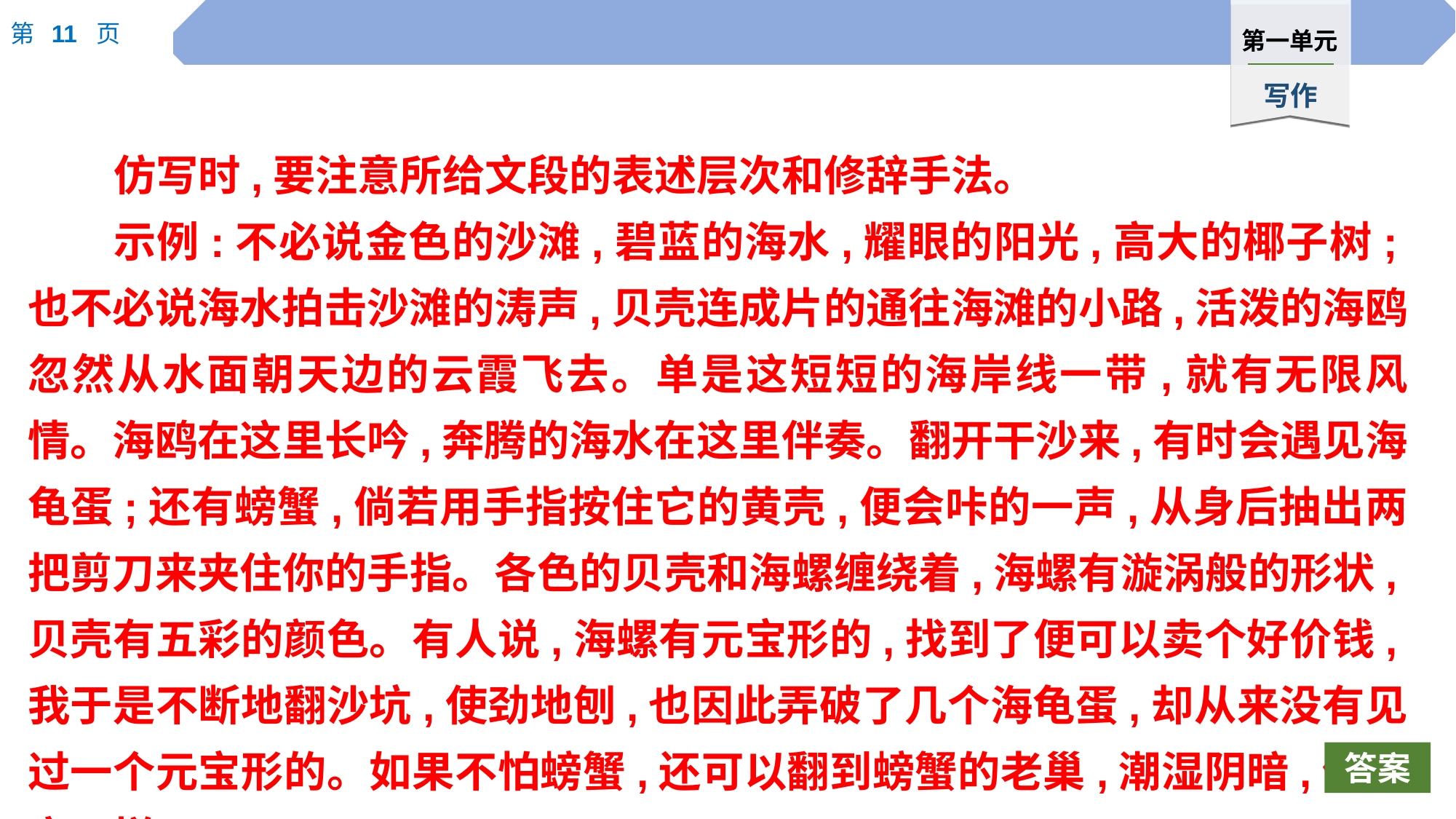

仿写时,要注意所给文段的表述层次和修辞手法。
示例:不必说金色的沙滩,碧蓝的海水,耀眼的阳光,高大的椰子树;也不必说海水拍击沙滩的涛声,贝壳连成片的通往海滩的小路,活泼的海鸥忽然从水面朝天边的云霞飞去。单是这短短的海岸线一带,就有无限风情。海鸥在这里长吟,奔腾的海水在这里伴奏。翻开干沙来,有时会遇见海龟蛋;还有螃蟹,倘若用手指按住它的黄壳,便会咔的一声,从身后抽出两把剪刀来夹住你的手指。各色的贝壳和海螺缠绕着,海螺有漩涡般的形状,贝壳有五彩的颜色。有人说,海螺有元宝形的,找到了便可以卖个好价钱,我于是不断地翻沙坑,使劲地刨,也因此弄破了几个海龟蛋,却从来没有见过一个元宝形的。如果不怕螃蟹,还可以翻到螃蟹的老巢,潮湿阴暗,像地窖一样。
答案